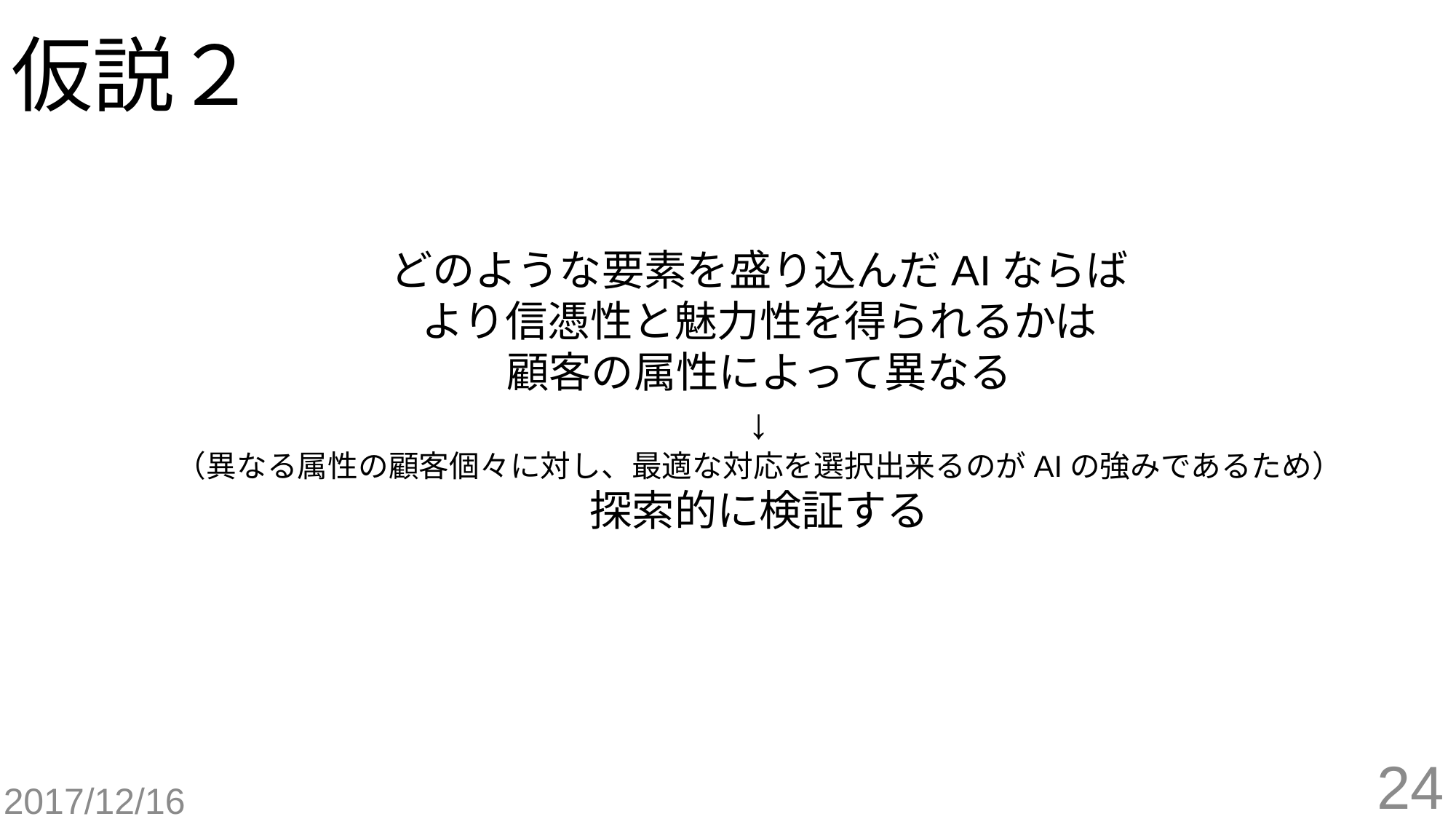

# 仮説２
どのような要素を盛り込んだAIならば
より信憑性と魅力性を得られるかは
顧客の属性によって異なる
↓
（異なる属性の顧客個々に対し、最適な対応を選択出来るのがAIの強みであるため）
探索的に検証する
24
2017/12/16